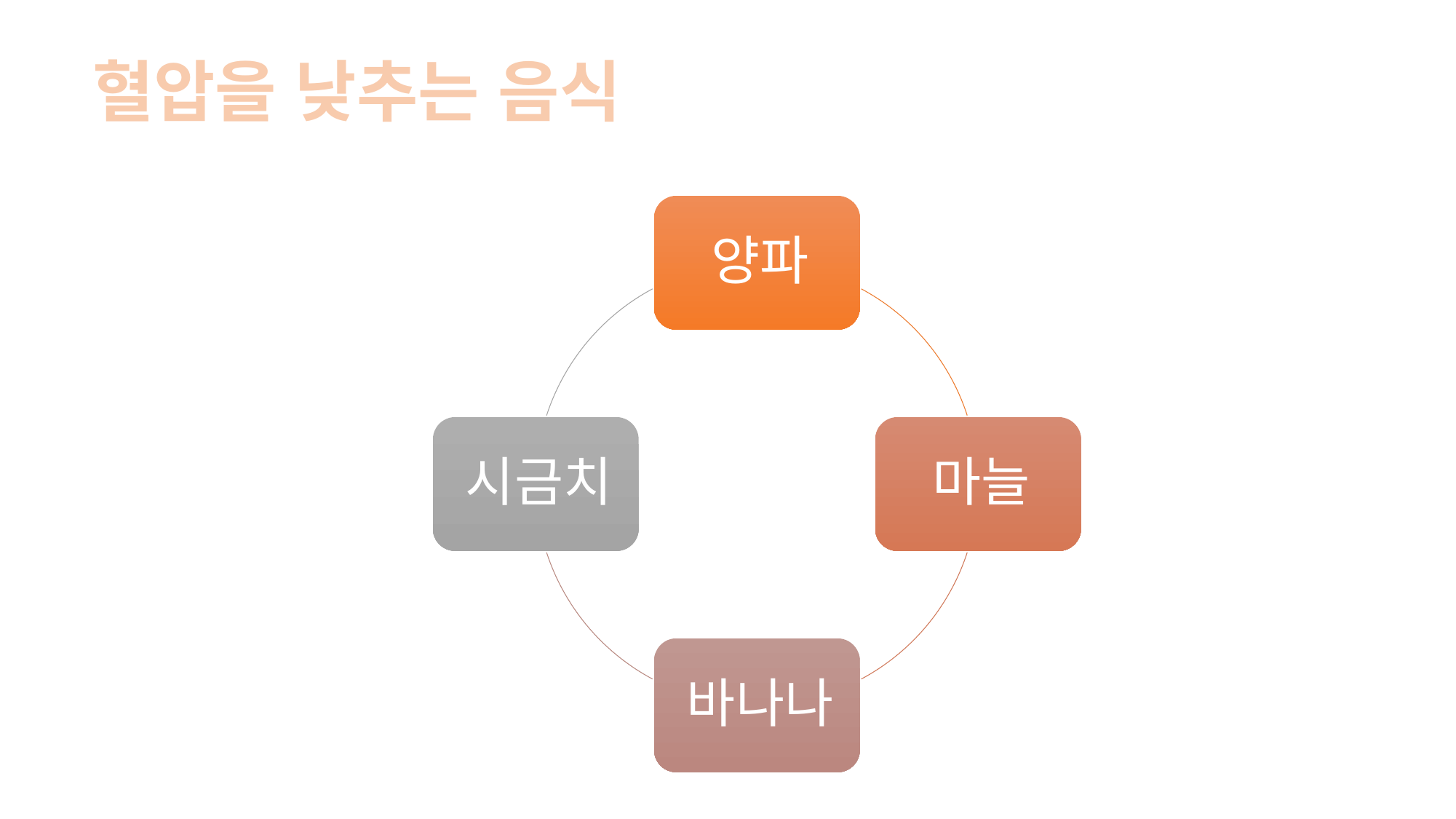

# 혈압을 낮추는 음식
양파
마늘
바나나
시금치